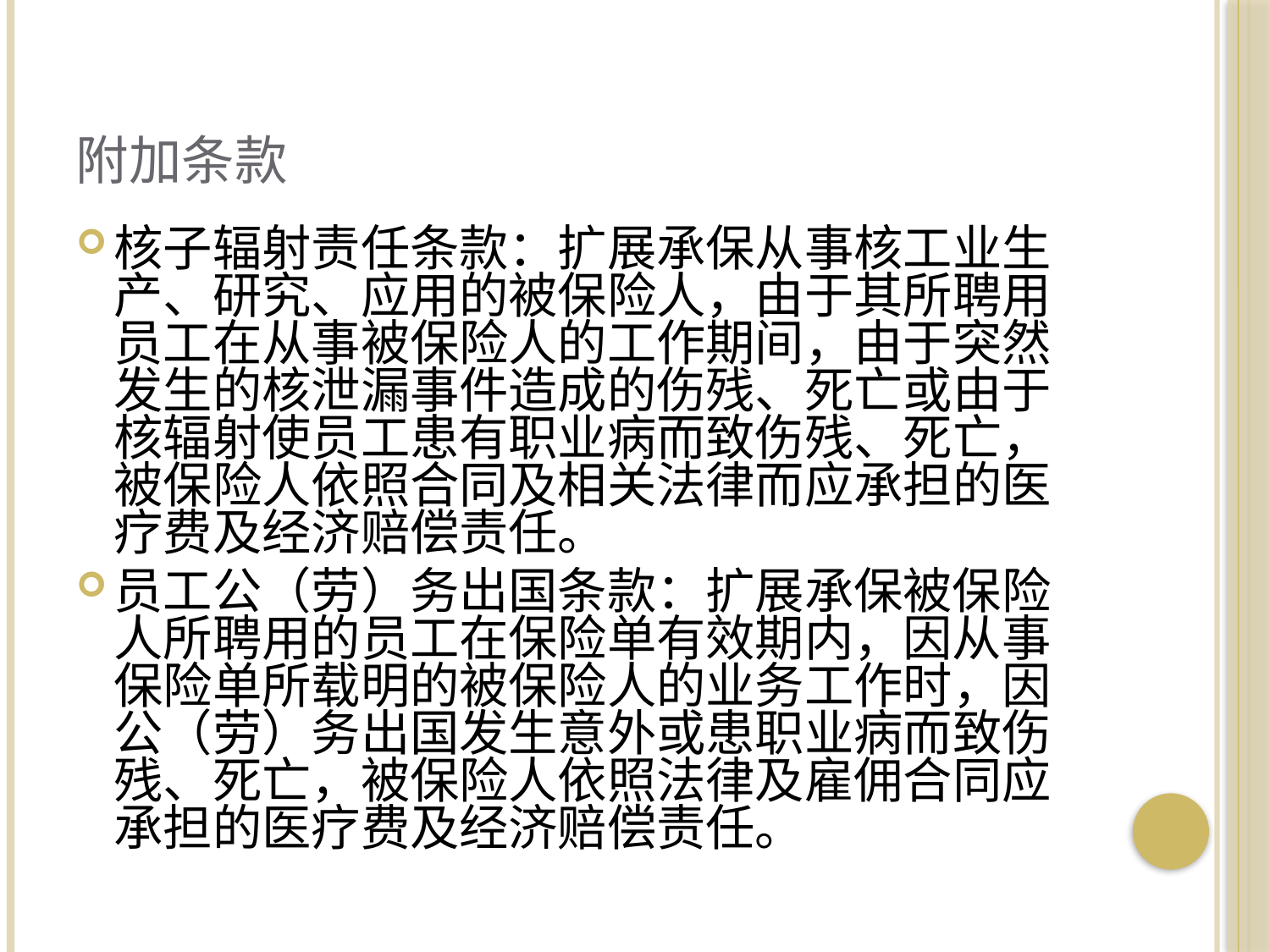

# 附加条款
核子辐射责任条款：扩展承保从事核工业生产、研究、应用的被保险人，由于其所聘用员工在从事被保险人的工作期间，由于突然发生的核泄漏事件造成的伤残、死亡或由于核辐射使员工患有职业病而致伤残、死亡，被保险人依照合同及相关法律而应承担的医疗费及经济赔偿责任。
员工公（劳）务出国条款：扩展承保被保险人所聘用的员工在保险单有效期内，因从事保险单所载明的被保险人的业务工作时，因公（劳）务出国发生意外或患职业病而致伤残、死亡，被保险人依照法律及雇佣合同应承担的医疗费及经济赔偿责任。